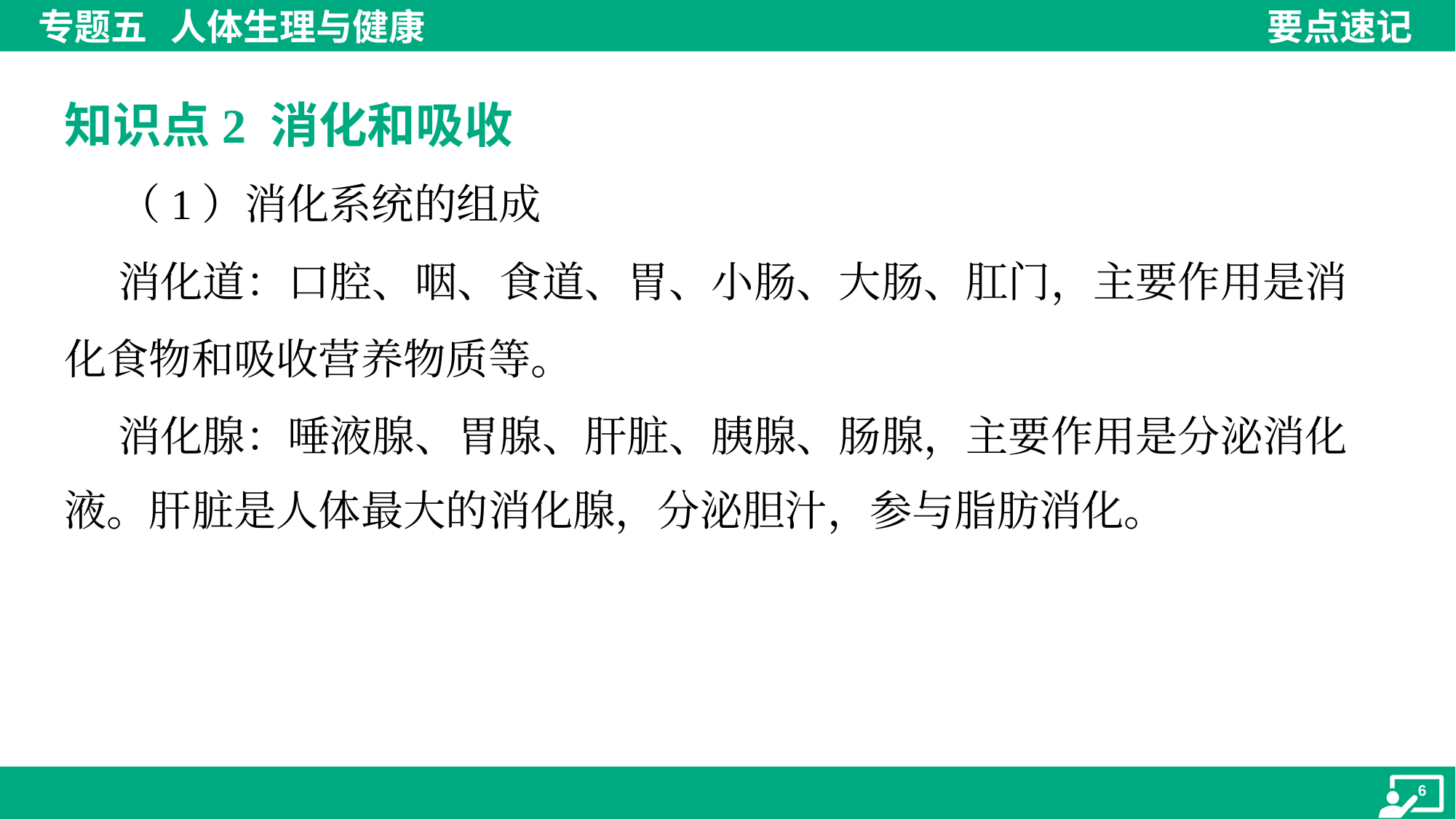

知识点2 消化和吸收
    （1）消化系统的组成
    消化道：口腔、咽、食道、胃、小肠、大肠、肛门，主要作用是消
化食物和吸收营养物质等。
    消化腺：唾液腺、胃腺、肝脏、胰腺、肠腺，主要作用是分泌消化
液。肝脏是人体最大的消化腺，分泌胆汁，参与脂肪消化。